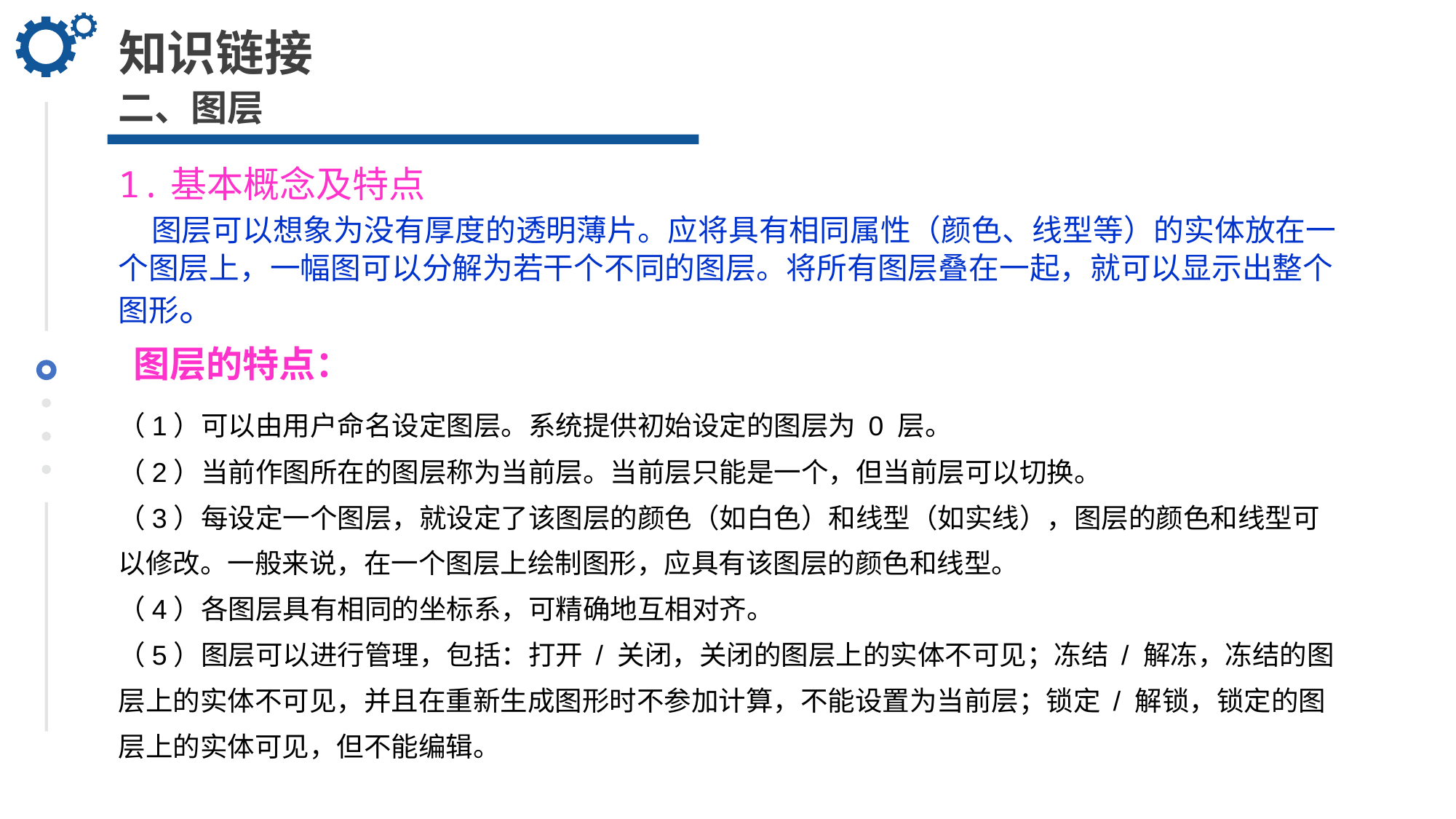

知识链接
二、图层

1.基本概念及特点
   图层可以想象为没有厚度的透明薄片。应将具有相同属性（颜色、线型等）的实体放在一个图层上，一幅图可以分解为若干个不同的图层。将所有图层叠在一起，就可以显示出整个图形。
图层的特点：
（1）可以由用户命名设定图层。系统提供初始设定的图层为 0 层。
（2）当前作图所在的图层称为当前层。当前层只能是一个，但当前层可以切换。
（3）每设定一个图层，就设定了该图层的颜色（如白色）和线型（如实线），图层的颜色和线型可以修改。一般来说，在一个图层上绘制图形，应具有该图层的颜色和线型。
（4）各图层具有相同的坐标系，可精确地互相对齐。
（5）图层可以进行管理，包括：打开 / 关闭，关闭的图层上的实体不可见；冻结 / 解冻，冻结的图层上的实体不可见，并且在重新生成图形时不参加计算，不能设置为当前层；锁定 / 解锁，锁定的图层上的实体可见，但不能编辑。
33